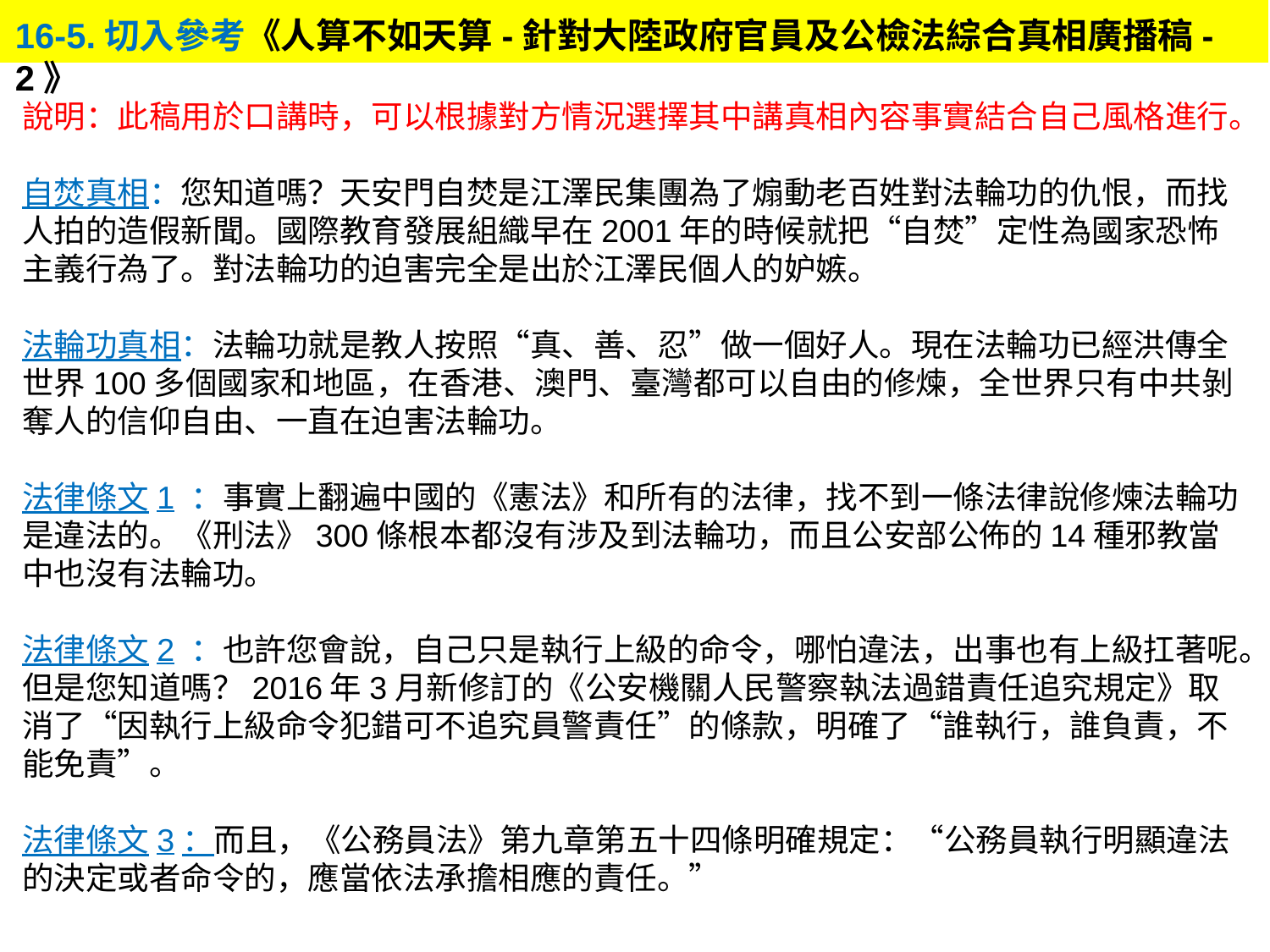

16-5.切入參考《人算不如天算-針對大陸政府官員及公檢法綜合真相廣播稿-2》

說明：此稿用於口講時，可以根據對方情況選擇其中講真相內容事實結合自己風格進行。

自焚真相：您知道嗎？天安門自焚是江澤民集團為了煽動老百姓對法輪功的仇恨，而找人拍的造假新聞。國際教育發展組織早在2001年的時候就把“自焚”定性為國家恐怖主義行為了。對法輪功的迫害完全是出於江澤民個人的妒嫉。

法輪功真相：法輪功就是教人按照“真、善、忍”做一個好人。現在法輪功已經洪傳全世界100多個國家和地區，在香港、澳門、臺灣都可以自由的修煉，全世界只有中共剝奪人的信仰自由、一直在迫害法輪功。

法律條文1 ：事實上翻遍中國的《憲法》和所有的法律，找不到一條法律說修煉法輪功是違法的。《刑法》300條根本都沒有涉及到法輪功，而且公安部公佈的14種邪教當中也沒有法輪功。

法律條文2 ：也許您會說，自己只是執行上級的命令，哪怕違法，出事也有上級扛著呢。但是您知道嗎？2016年3月新修訂的《公安機關人民警察執法過錯責任追究規定》取消了“因執行上級命令犯錯可不追究員警責任”的條款，明確了“誰執行，誰負責，不能免責”。

法律條文3：而且，《公務員法》第九章第五十四條明確規定：“公務員執行明顯違法的決定或者命令的，應當依法承擔相應的責任。”